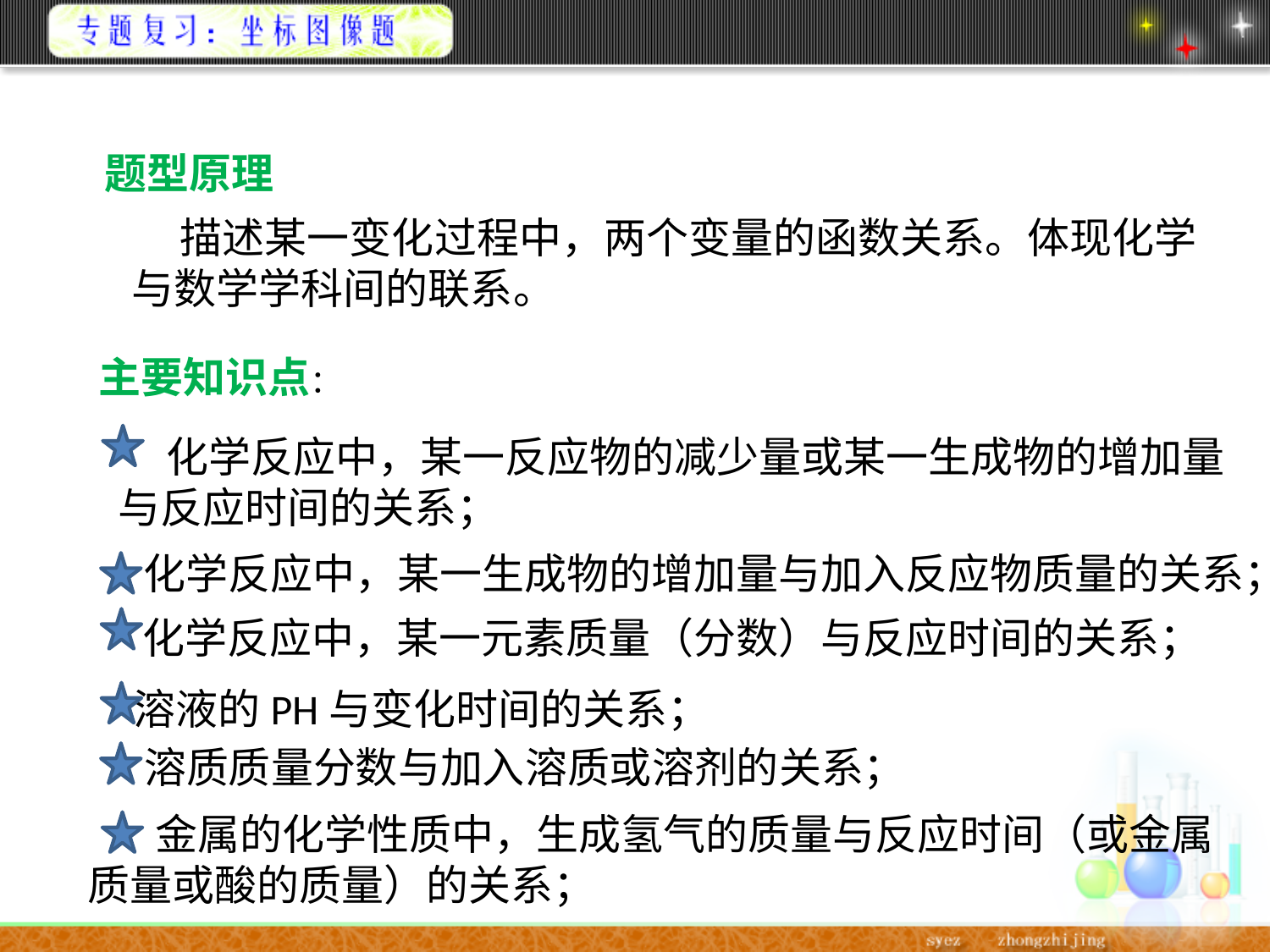

题型原理
    描述某一变化过程中，两个变量的函数关系。体现化学
与数学学科间的联系。
主要知识点：
    化学反应中，某一反应物的减少量或某一生成物的增加量
与反应时间的关系；

化学反应中，某一生成物的增加量与加入反应物质量的关系；

化学反应中，某一元素质量（分数）与反应时间的关系；

溶液的PH与变化时间的关系；

溶质质量分数与加入溶质或溶剂的关系；

      金属的化学性质中，生成氢气的质量与反应时间（或金属
质量或酸的质量）的关系；